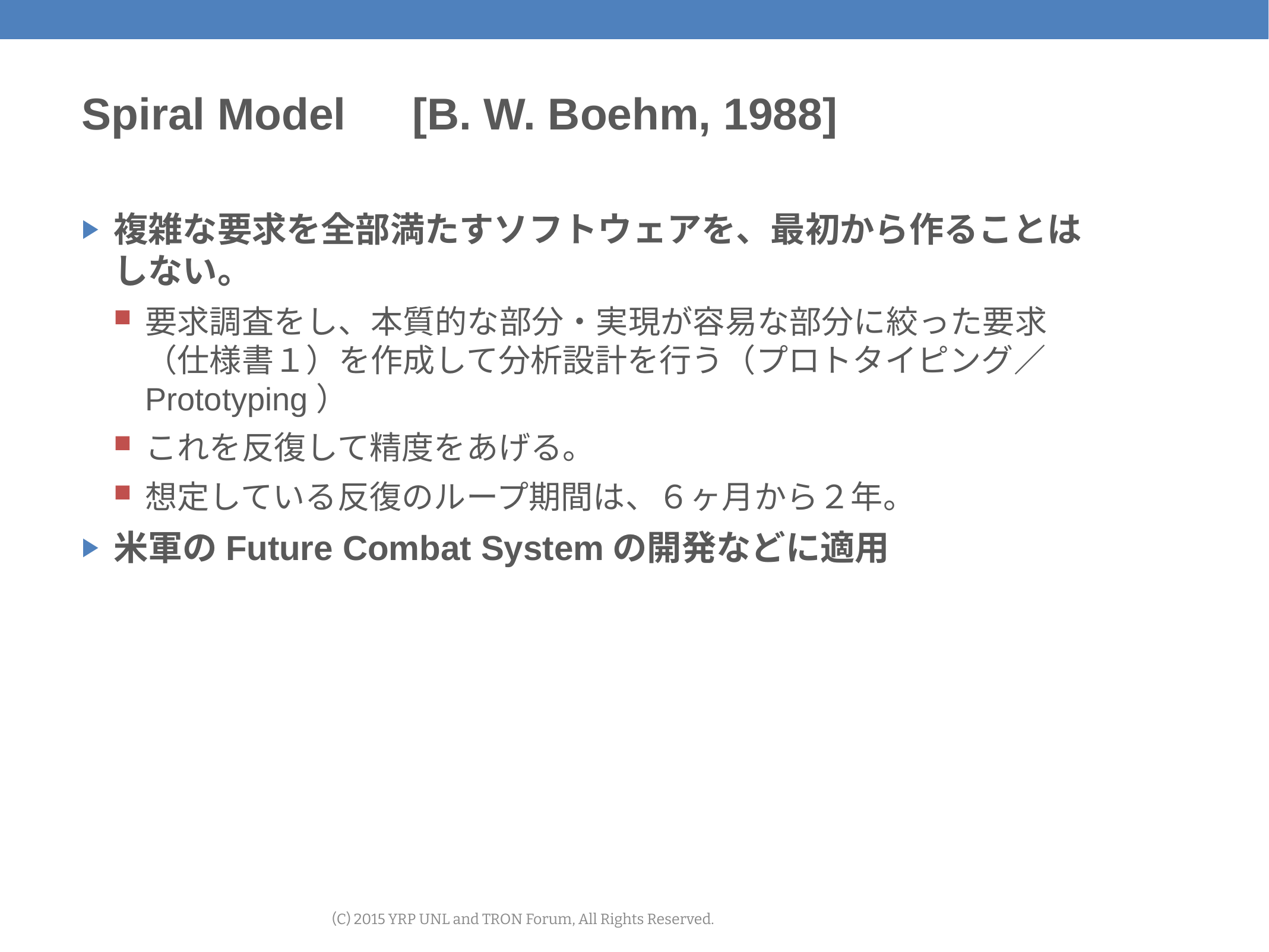

# Spiral Model　[B. W. Boehm, 1988]
複雑な要求を全部満たすソフトウェアを、最初から作ることはしない。
要求調査をし、本質的な部分・実現が容易な部分に絞った要求（仕様書１）を作成して分析設計を行う（プロトタイピング／Prototyping）
これを反復して精度をあげる。
想定している反復のループ期間は、６ヶ月から２年。
米軍のFuture Combat Systemの開発などに適用
(C) 2015 YRP UNL and TRON Forum, All Rights Reserved.
36